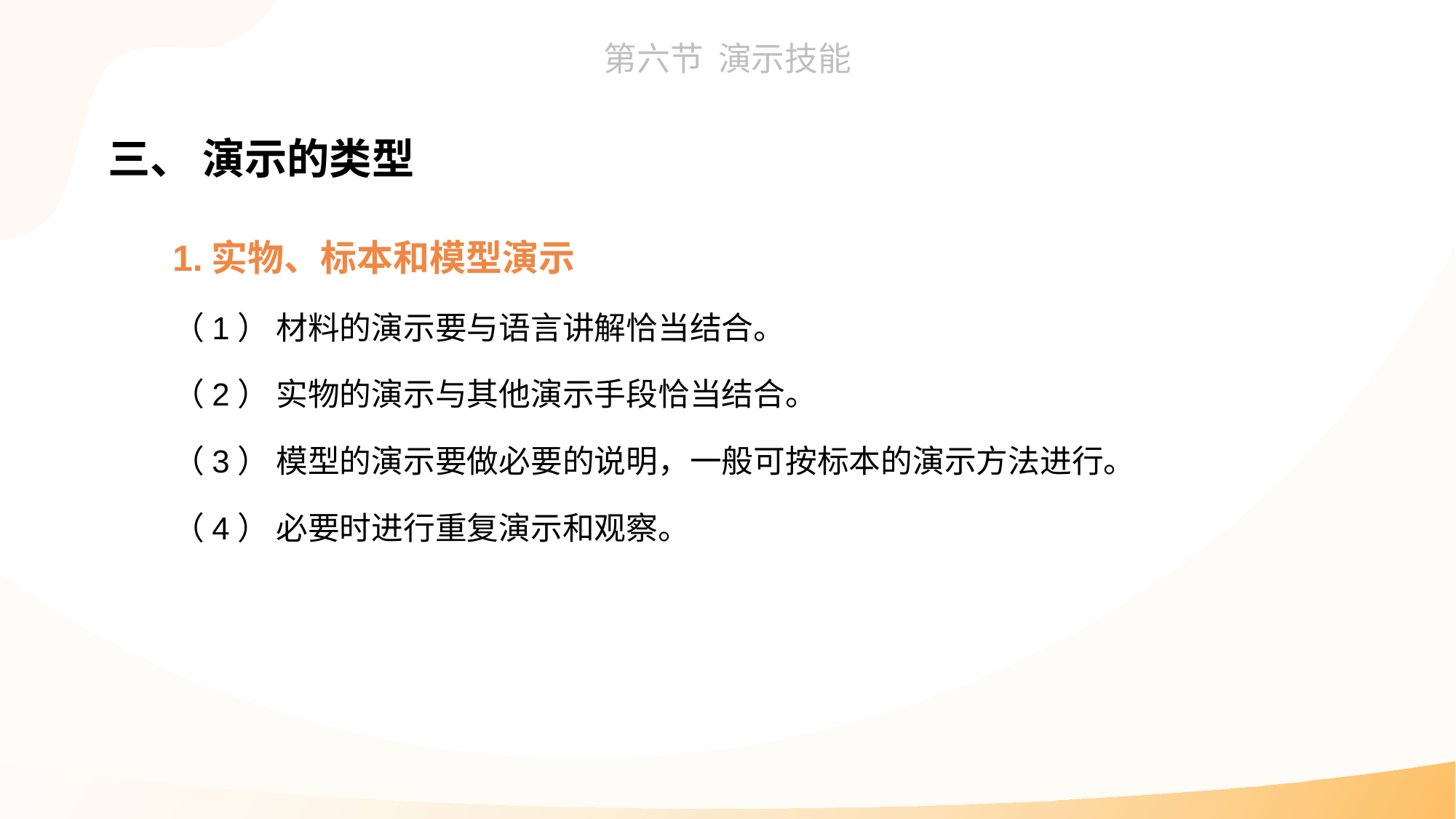

三、 演示的类型
1.实物、标本和模型演示
（1） 材料的演示要与语言讲解恰当结合。
（2） 实物的演示与其他演示手段恰当结合。
（3） 模型的演示要做必要的说明，一般可按标本的演示方法进行。
（4） 必要时进行重复演示和观察。